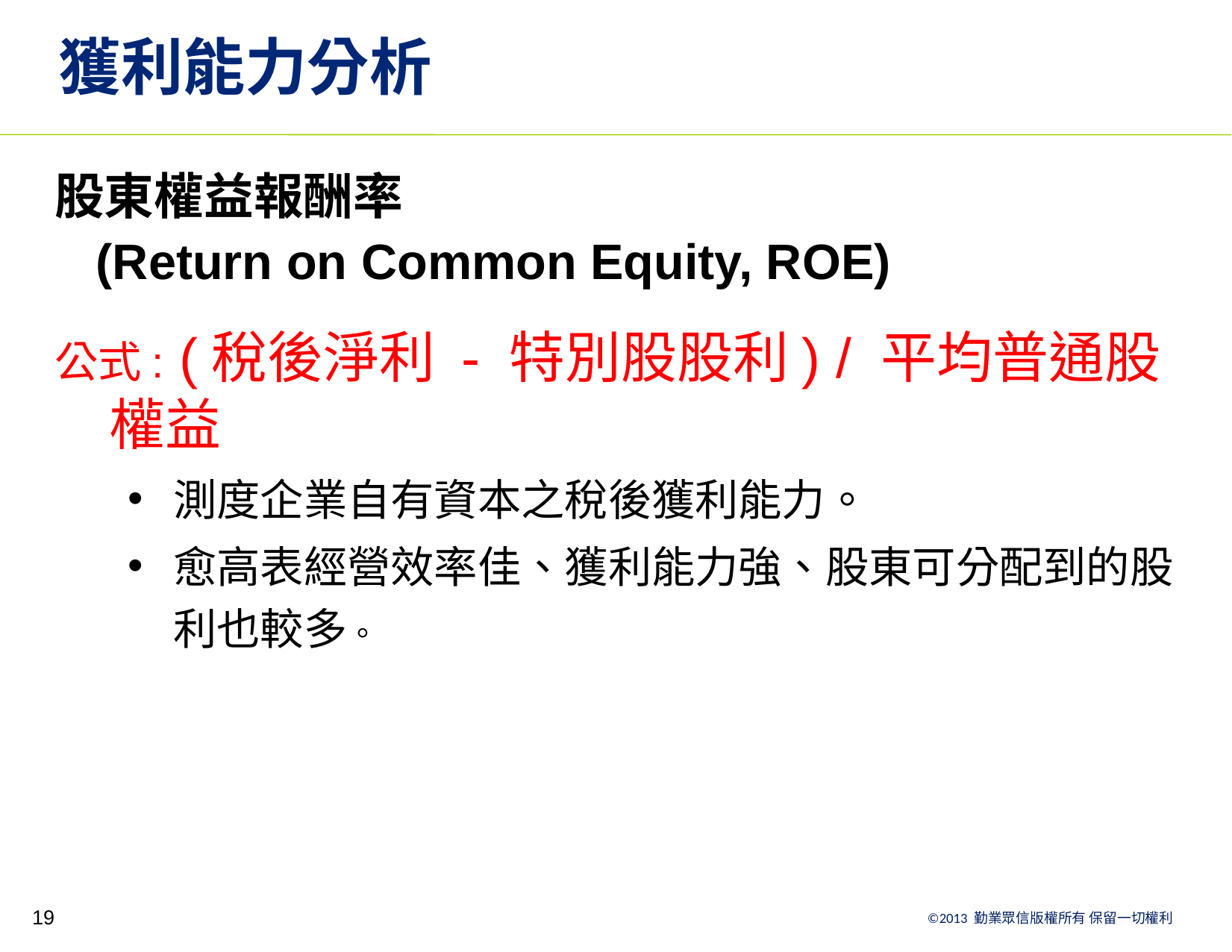

# 獲利能力分析
股東權益報酬率
   (Return on Common Equity, ROE)
公式: (稅後淨利 - 特別股股利) / 平均普通股權益
測度企業自有資本之稅後獲利能力。
愈高表經營效率佳、獲利能力強、股東可分配到的股利也較多。
19